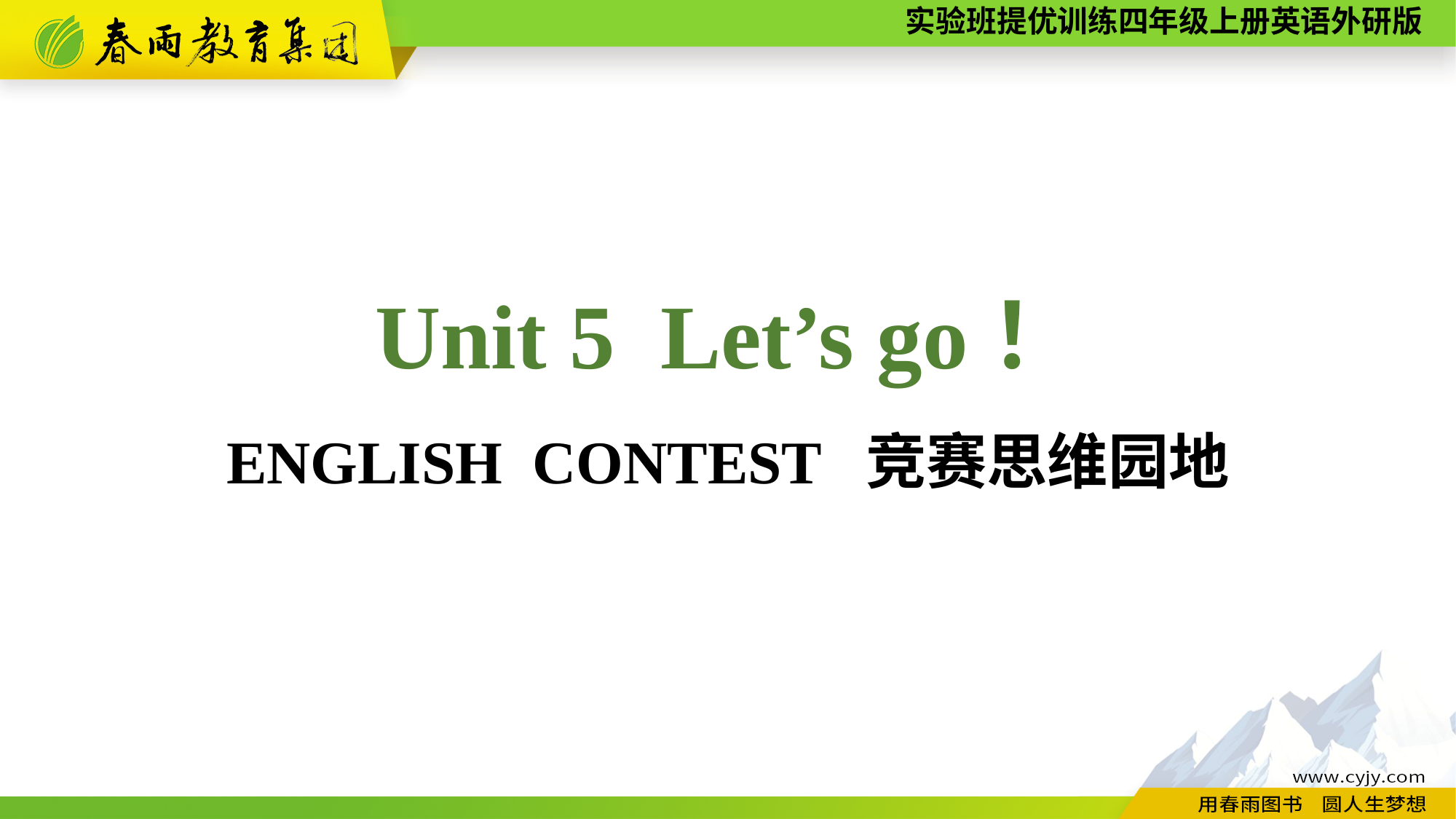

Unit 5  Let’s go！
ENGLISH  CONTEST  竞赛思维园地